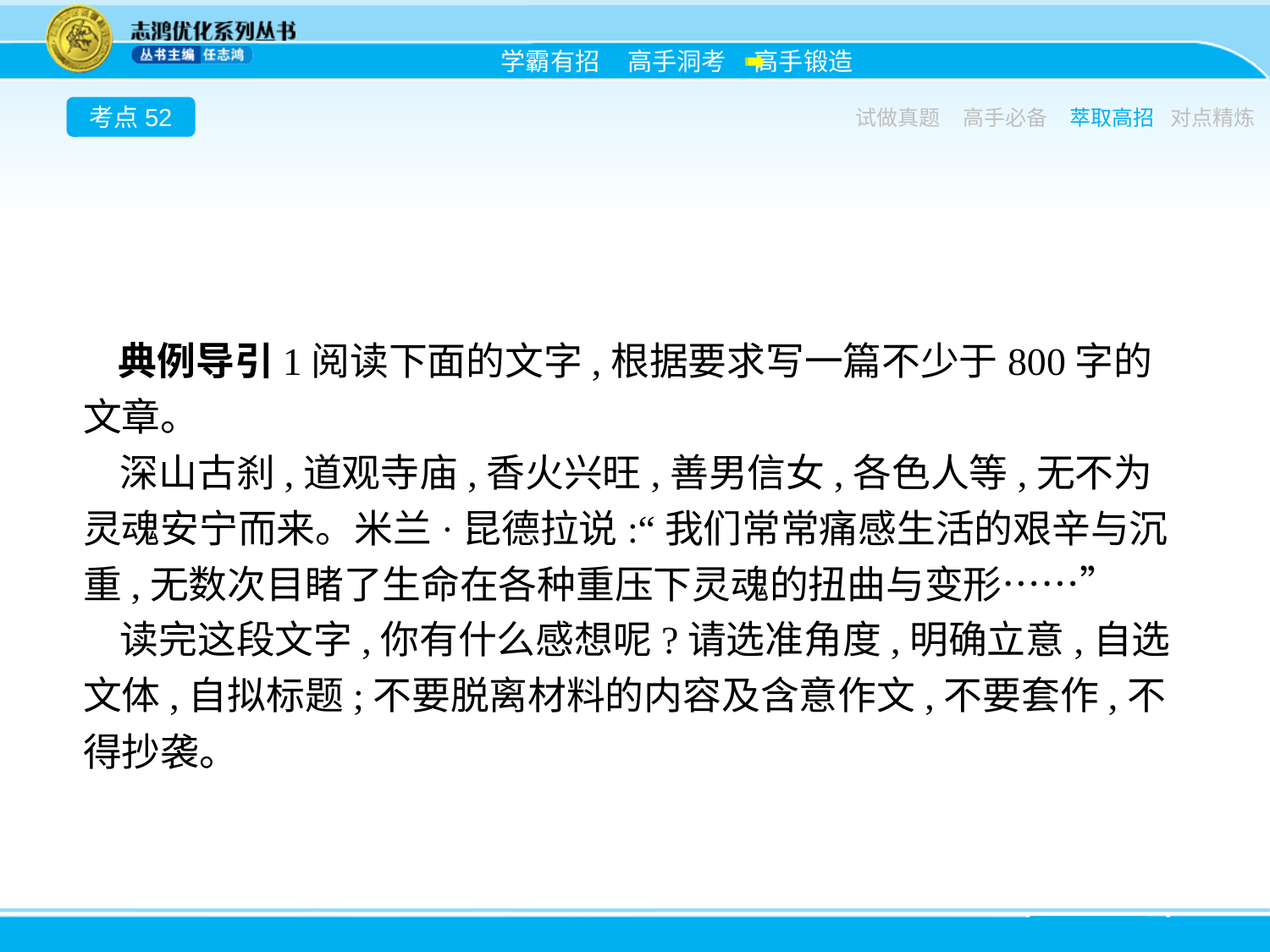

考点52
试做真题
高手必备
萃取高招
对点精炼
典例导引1阅读下面的文字,根据要求写一篇不少于800字的文章。
深山古刹,道观寺庙,香火兴旺,善男信女,各色人等,无不为灵魂安宁而来。米兰·昆德拉说:“我们常常痛感生活的艰辛与沉重,无数次目睹了生命在各种重压下灵魂的扭曲与变形……”
读完这段文字,你有什么感想呢?请选准角度,明确立意,自选文体,自拟标题;不要脱离材料的内容及含意作文,不要套作,不得抄袭。